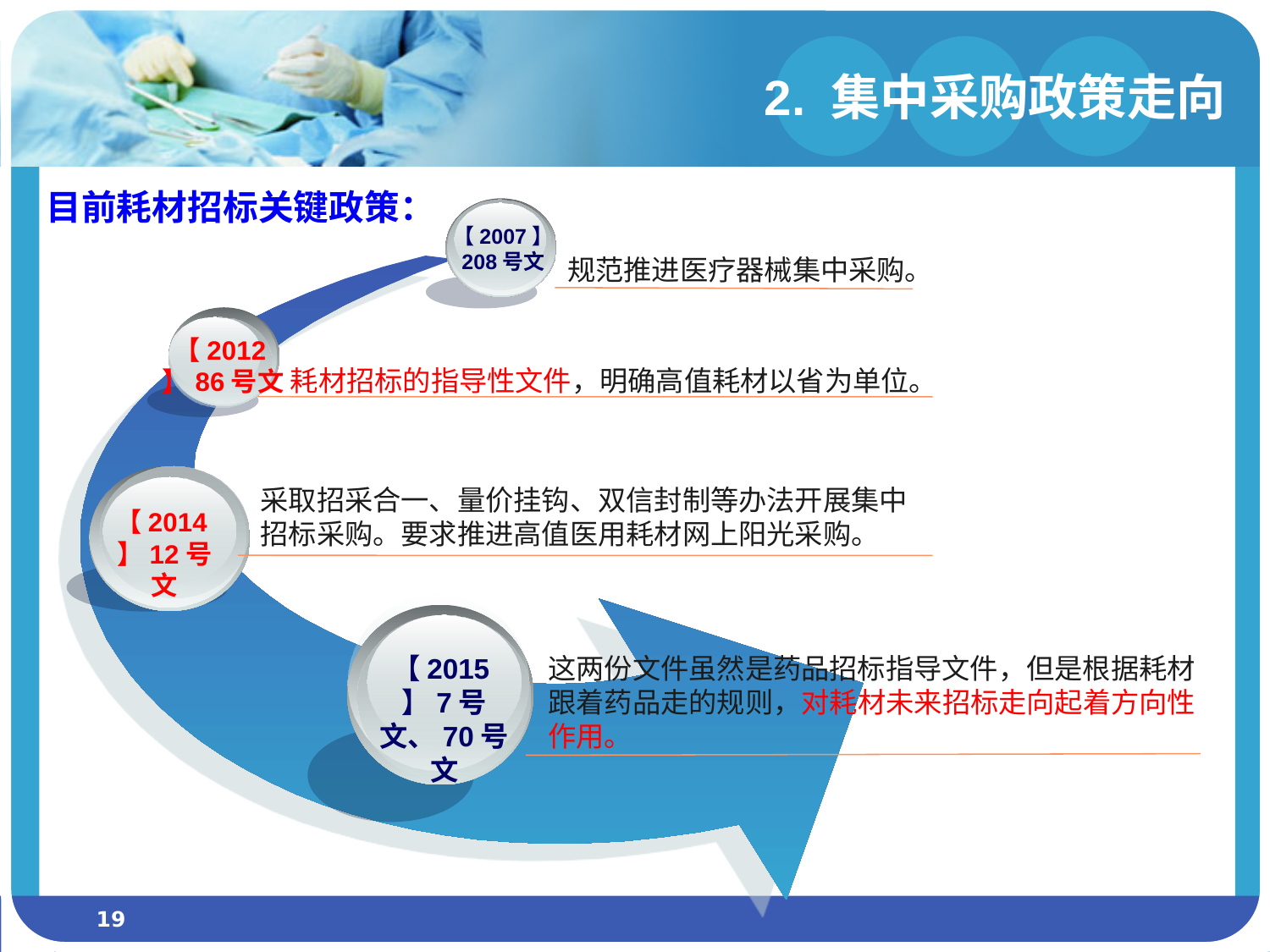

2. 集中采购政策走向
目前耗材招标关键政策：

【2007】 208号文

【2012】86号文

【2014】12号文

【2015】7号文、70号文

规范推进医疗器械集中采购。

耗材招标的指导性文件，明确高值耗材以省为单位。

采取招采合一、量价挂钩、双信封制等办法开展集中招标采购。要求推进高值医用耗材网上阳光采购。
这两份文件虽然是药品招标指导文件，但是根据耗材跟着药品走的规则，对耗材未来招标走向起着方向性作用。

19